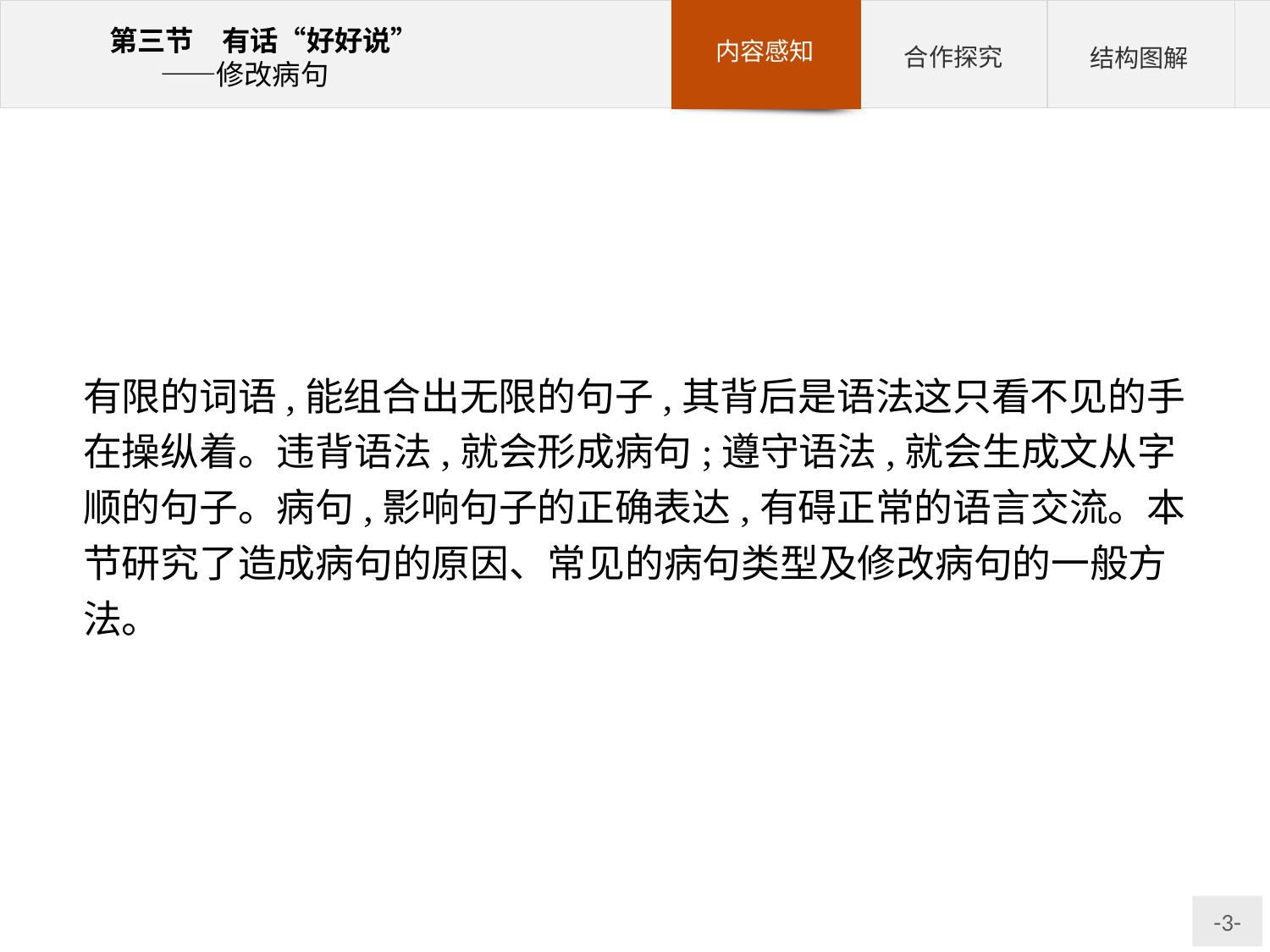

有限的词语,能组合出无限的句子,其背后是语法这只看不见的手在操纵着。违背语法,就会形成病句;遵守语法,就会生成文从字顺的句子。病句,影响句子的正确表达,有碍正常的语言交流。本节研究了造成病句的原因、常见的病句类型及修改病句的一般方法。